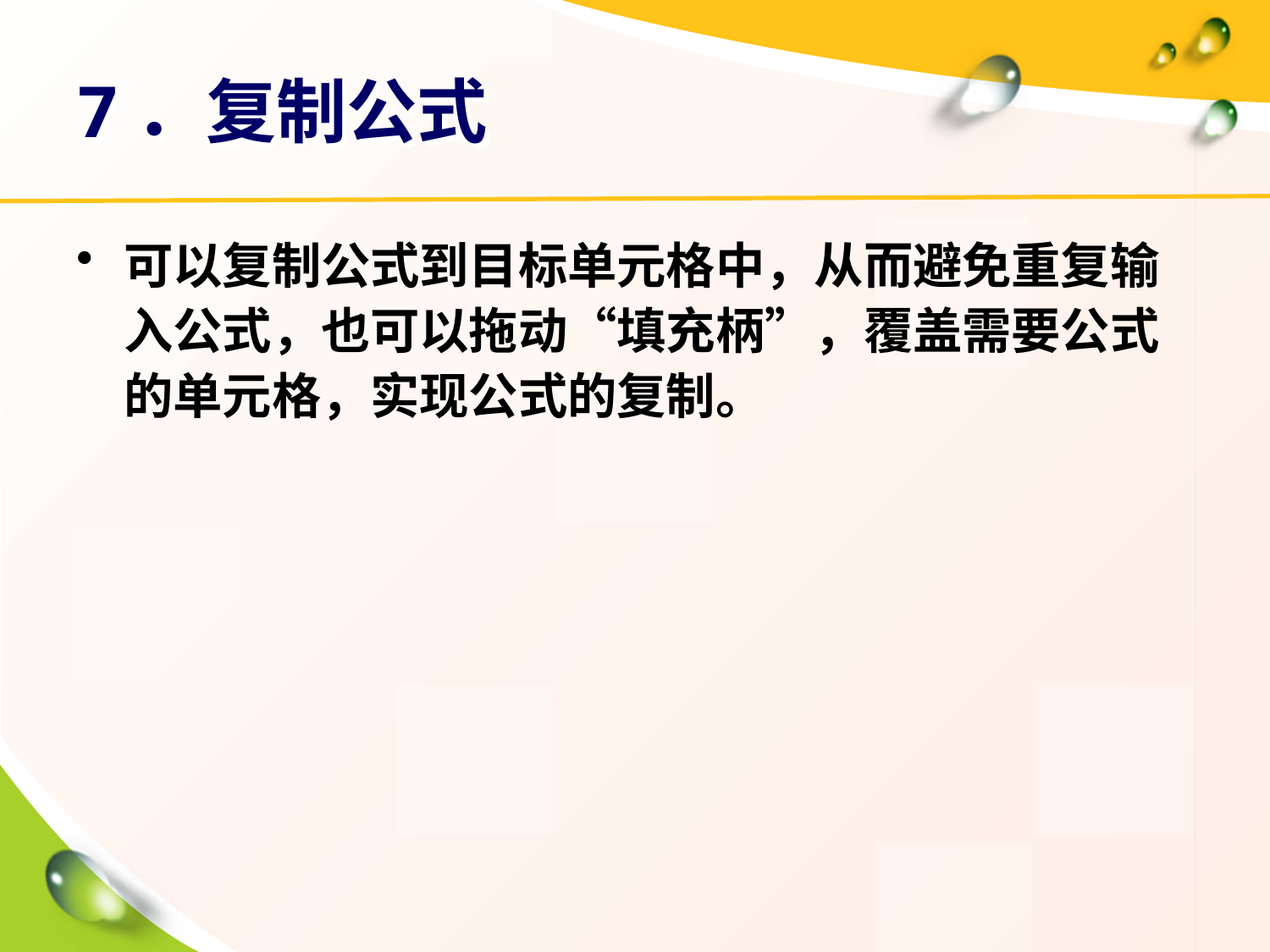

# 7．复制公式
可以复制公式到目标单元格中，从而避免重复输入公式，也可以拖动“填充柄”，覆盖需要公式的单元格，实现公式的复制。